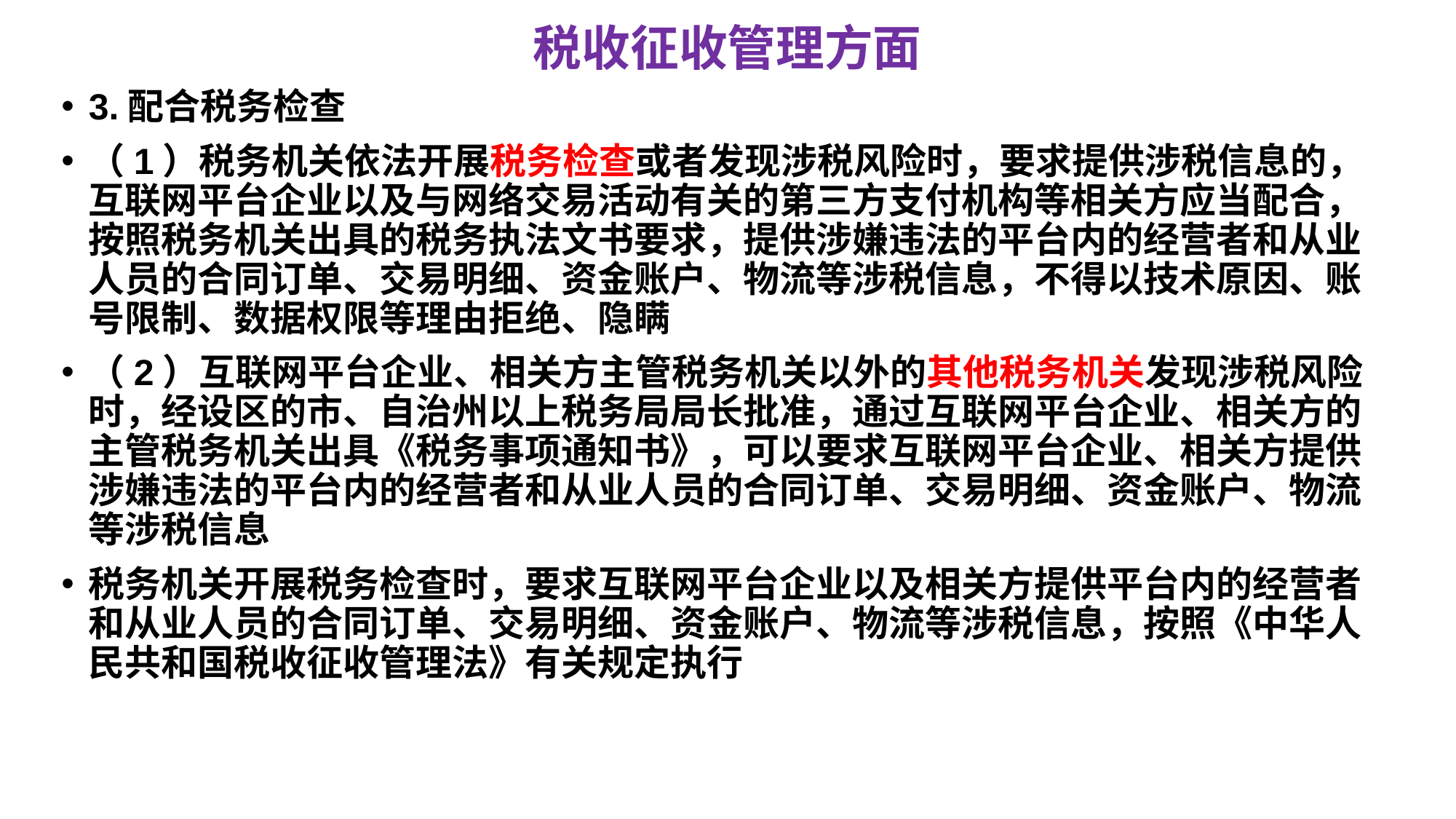

# 税收征收管理方面
3.配合税务检查
（1）税务机关依法开展税务检查或者发现涉税风险时，要求提供涉税信息的，互联网平台企业以及与网络交易活动有关的第三方支付机构等相关方应当配合，按照税务机关出具的税务执法文书要求，提供涉嫌违法的平台内的经营者和从业人员的合同订单、交易明细、资金账户、物流等涉税信息，不得以技术原因、账号限制、数据权限等理由拒绝、隐瞒
（2）互联网平台企业、相关方主管税务机关以外的其他税务机关发现涉税风险时，经设区的市、自治州以上税务局局长批准，通过互联网平台企业、相关方的主管税务机关出具《税务事项通知书》，可以要求互联网平台企业、相关方提供涉嫌违法的平台内的经营者和从业人员的合同订单、交易明细、资金账户、物流等涉税信息
税务机关开展税务检查时，要求互联网平台企业以及相关方提供平台内的经营者和从业人员的合同订单、交易明细、资金账户、物流等涉税信息，按照《中华人民共和国税收征收管理法》有关规定执行